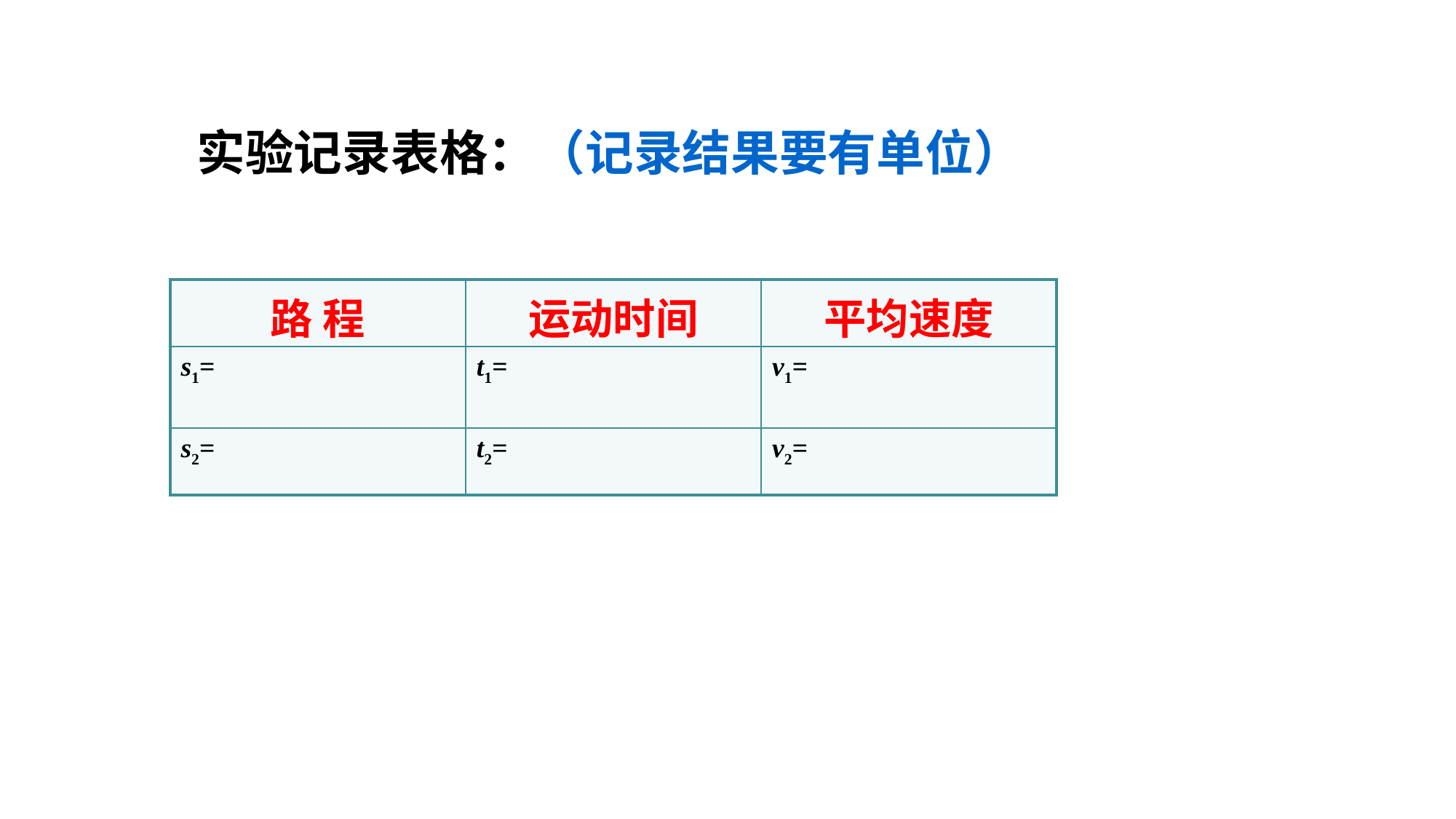

实验记录表格：（记录结果要有单位）
| 路 程 | 运动时间 | 平均速度 |
| --- | --- | --- |
| s1= | t1= | v1= |
| s2= | t2= | v2= |